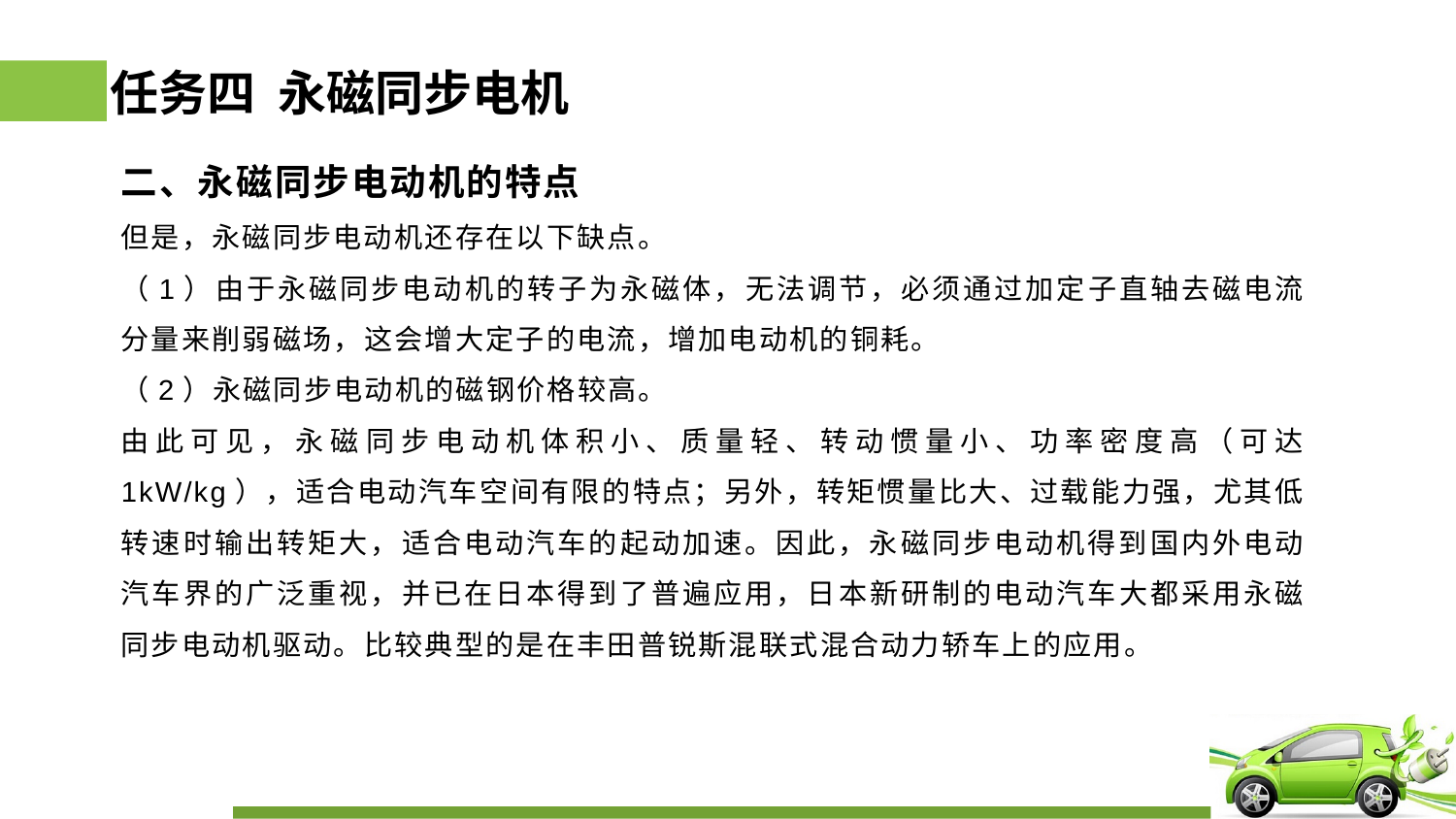

# 任务四  永磁同步电机
二、永磁同步电动机的特点
但是，永磁同步电动机还存在以下缺点。
（1）由于永磁同步电动机的转子为永磁体，无法调节，必须通过加定子直轴去磁电流分量来削弱磁场，这会增大定子的电流，增加电动机的铜耗。
（2）永磁同步电动机的磁钢价格较高。
由此可见，永磁同步电动机体积小、质量轻、转动惯量小、功率密度高（可达 1kW/kg），适合电动汽车空间有限的特点；另外，转矩惯量比大、过载能力强，尤其低转速时输出转矩大，适合电动汽车的起动加速。因此，永磁同步电动机得到国内外电动汽车界的广泛重视，并已在日本得到了普遍应用，日本新研制的电动汽车大都采用永磁同步电动机驱动。比较典型的是在丰田普锐斯混联式混合动力轿车上的应用。